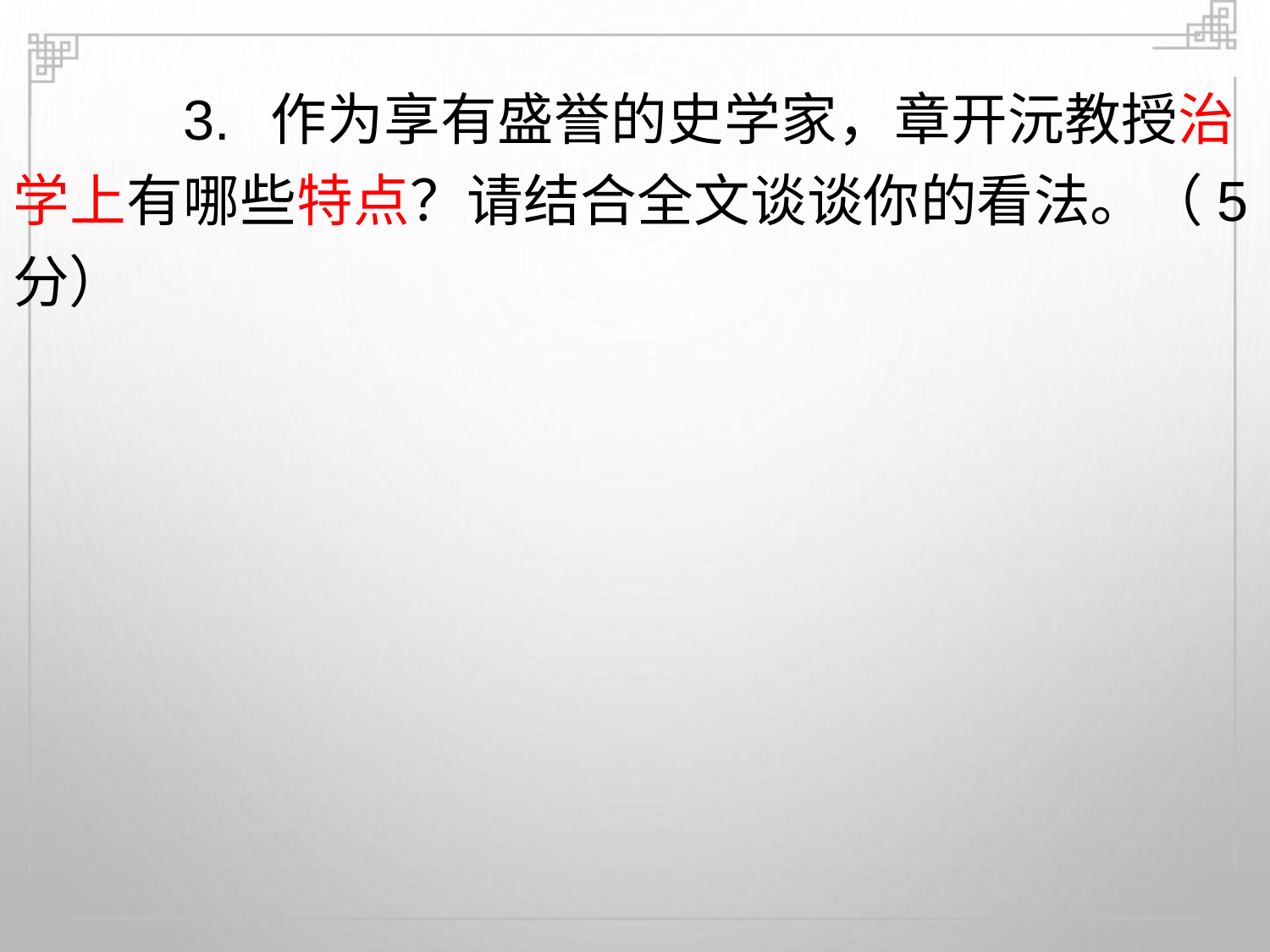

3. 作为享有盛誉的史学家，章开沅教授治
学上有哪些特点？请结合全文谈谈你的看法。（5
分）